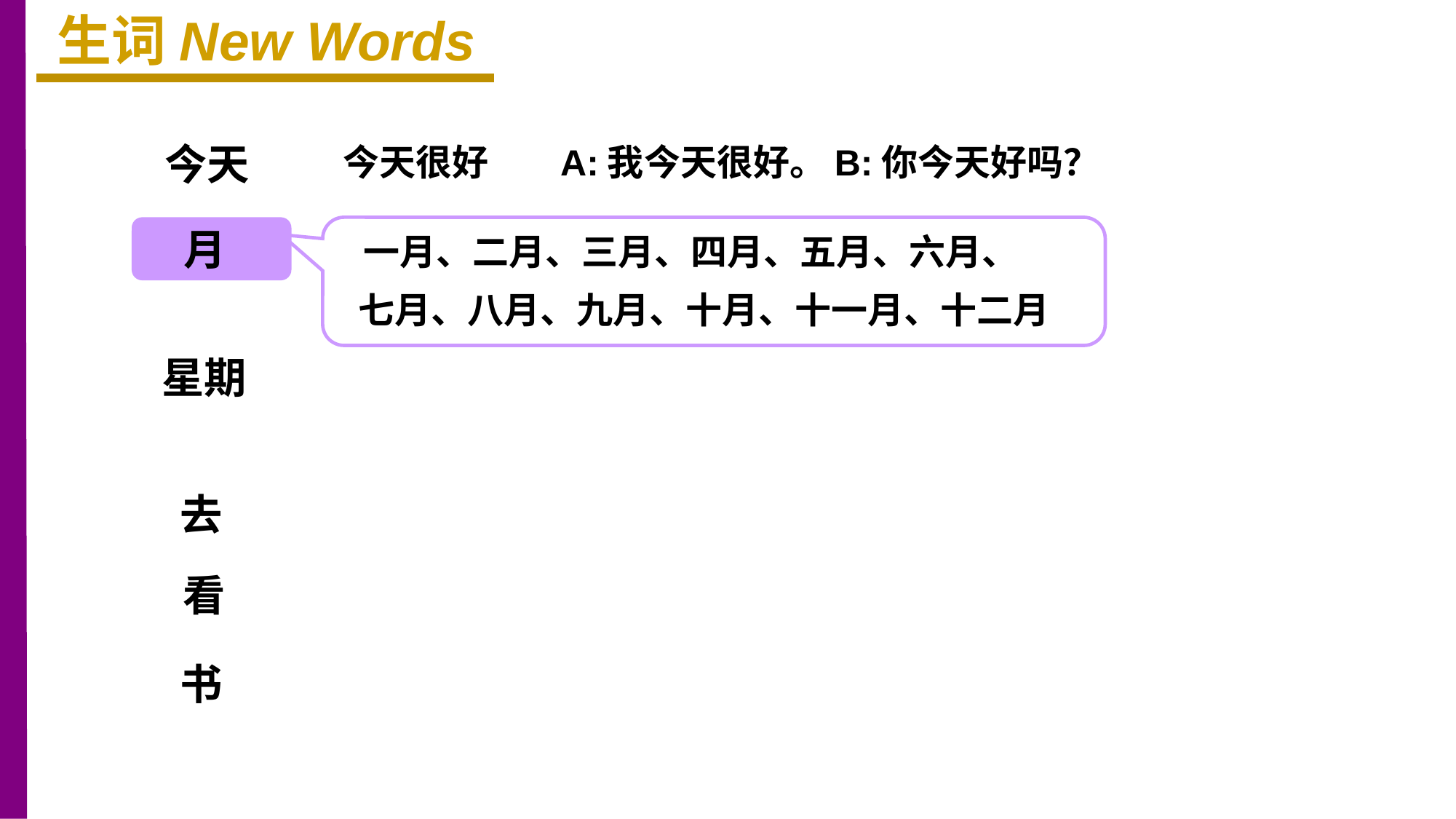

生词New Words
今天
今天很好
A:我今天很好。B:你今天好吗？

月
一月、二月、三月、四月、五月、六月、
七月、八月、九月、十月、十一月、十二月
星期
去
看
书